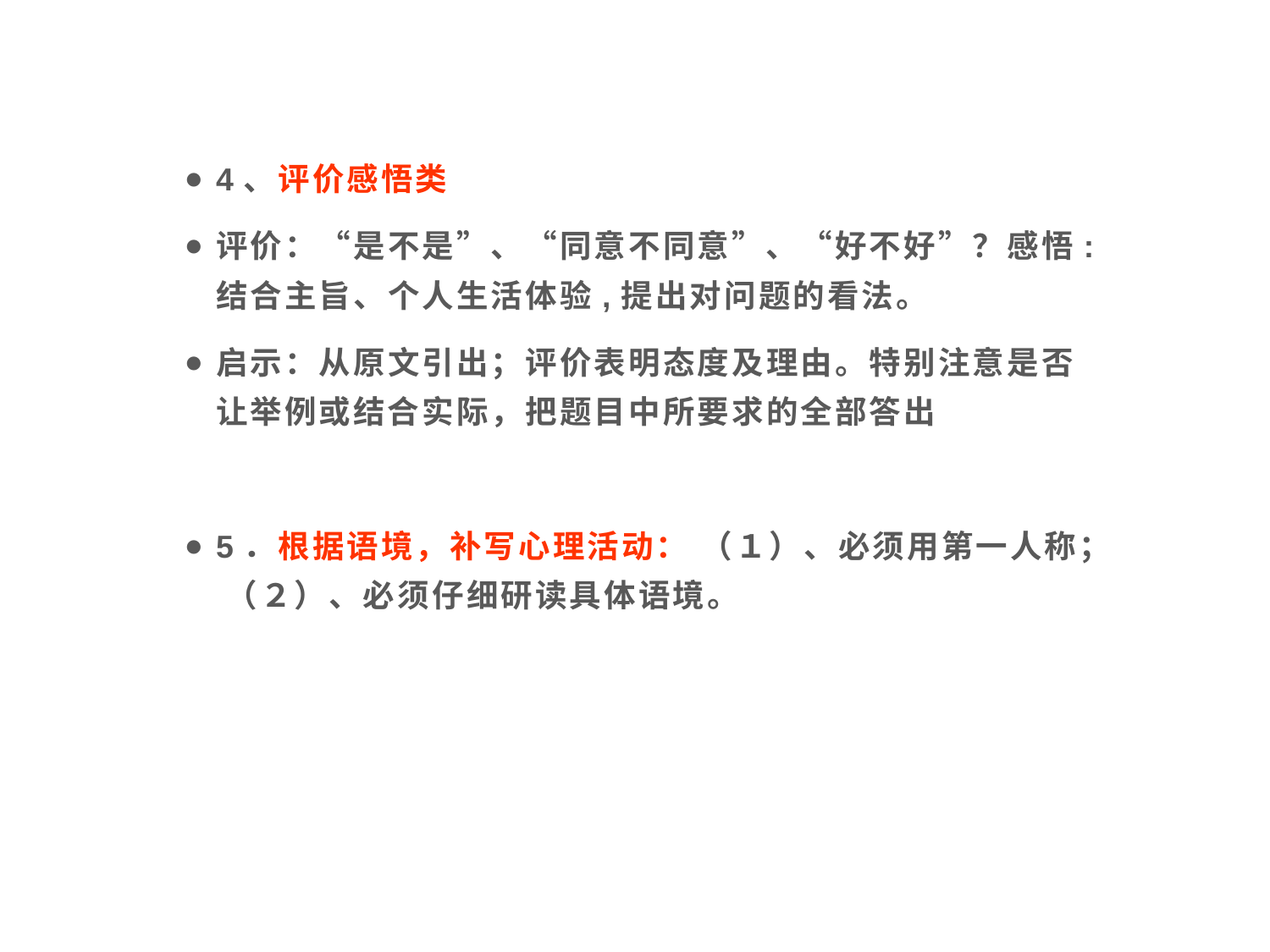

4、评价感悟类
评价：“是不是”、“同意不同意”、“好不好”？感悟:结合主旨、个人生活体验,提出对问题的看法。
启示：从原文引出；评价表明态度及理由。特别注意是否让举例或结合实际，把题目中所要求的全部答出

5．根据语境，补写心理活动： （１）、必须用第一人称； （２）、必须仔细研读具体语境。
26